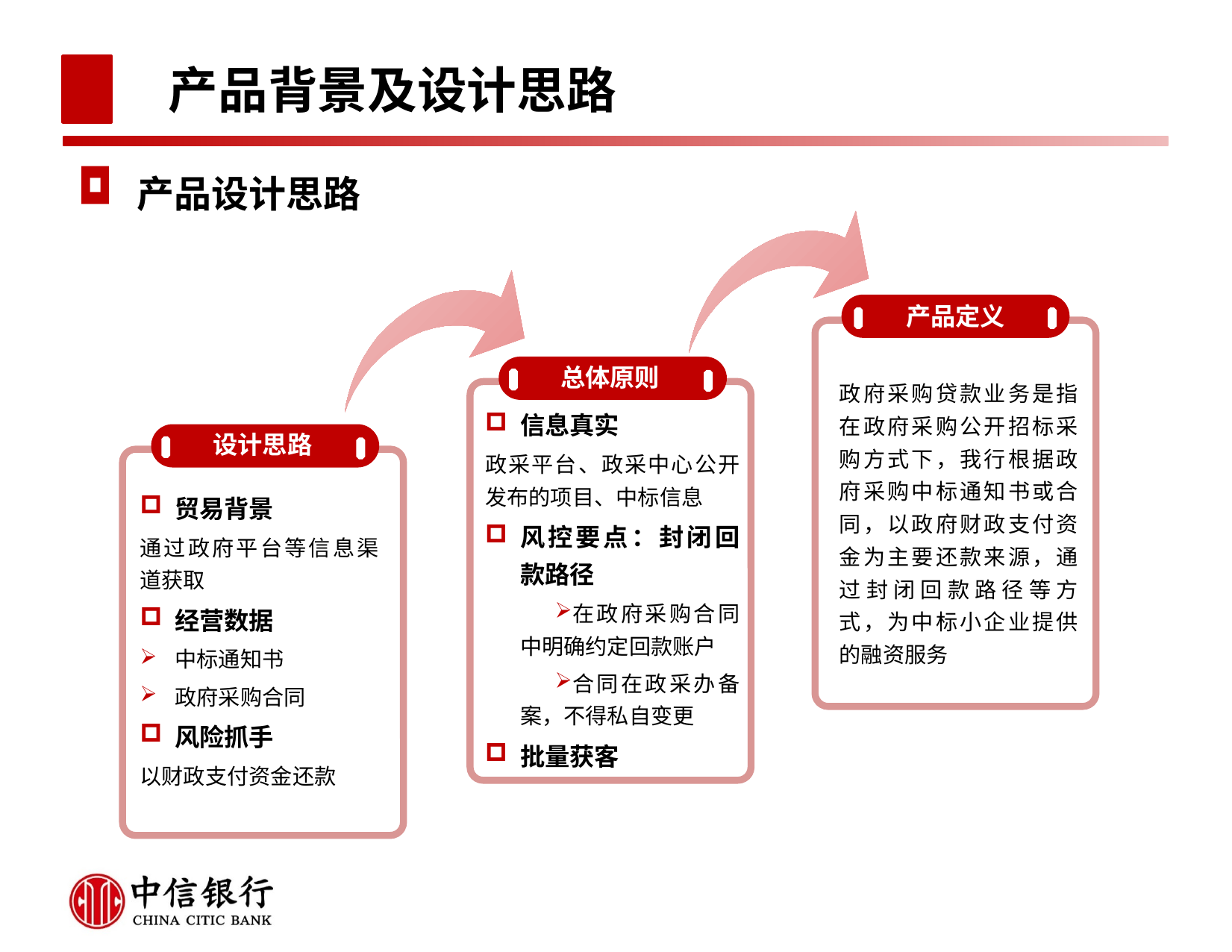

# 产品背景及设计思路
产品设计思路

产品定义

总体原则

政府采购贷款业务是指在政府采购公开招标采购方式下，我行根据政府采购中标通知书或合同，以政府财政支付资金为主要还款来源，通过封闭回款路径等方式，为中标小企业提供的融资服务

信息真实
政采平台、政采中心公开发布的项目、中标信息
风控要点：封闭回款路径
在政府采购合同中明确约定回款账户
合同在政采办备案，不得私自变更
批量获客
设计思路

贸易背景
通过政府平台等信息渠道获取
经营数据
中标通知书
政府采购合同
风险抓手
以财政支付资金还款
1